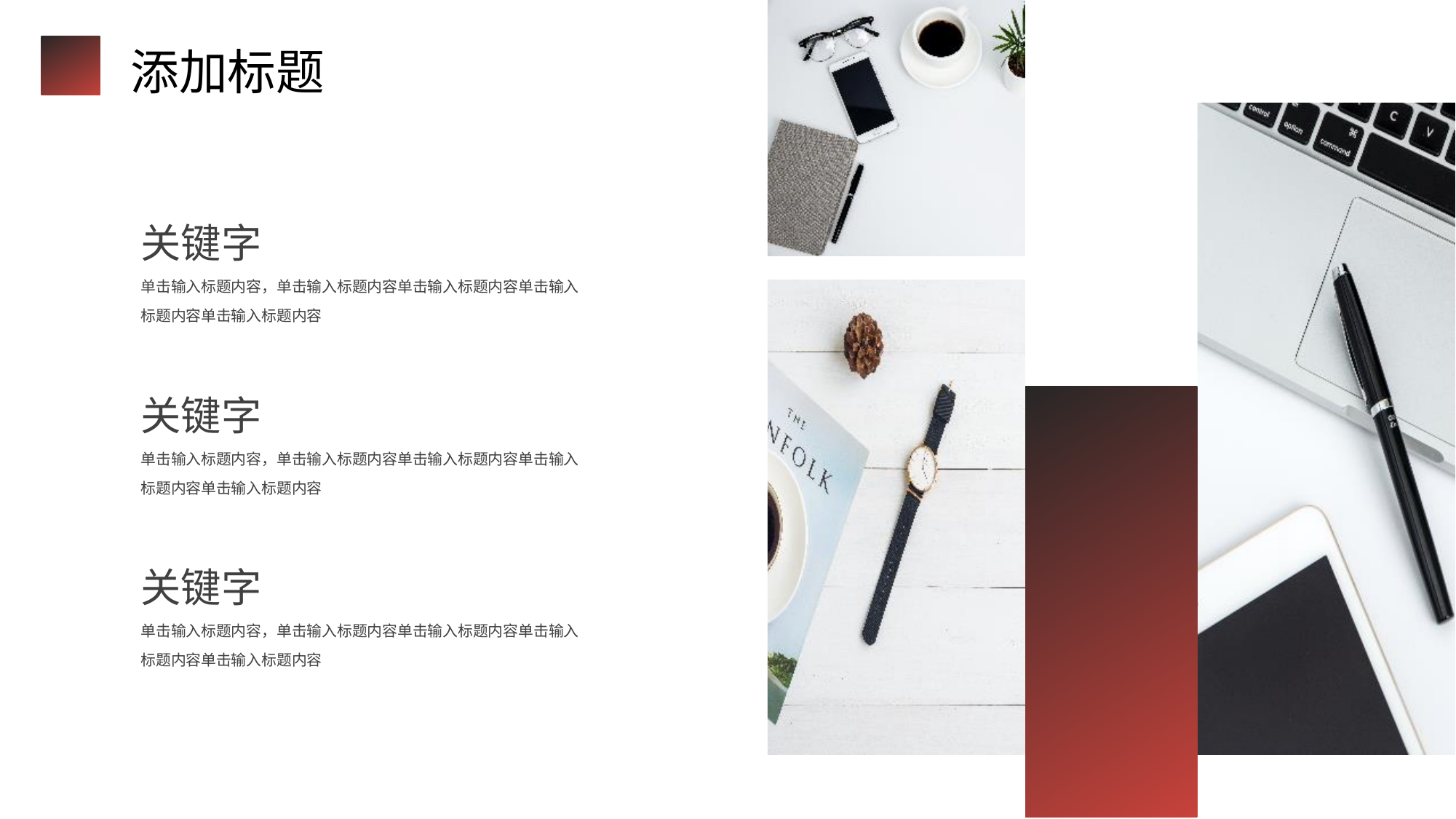

添加标题

关键字
单击输入标题内容，单击输入标题内容单击输入标题内容单击输入标题内容单击输入标题内容

关键字
单击输入标题内容，单击输入标题内容单击输入标题内容单击输入标题内容单击输入标题内容

关键字
单击输入标题内容，单击输入标题内容单击输入标题内容单击输入标题内容单击输入标题内容